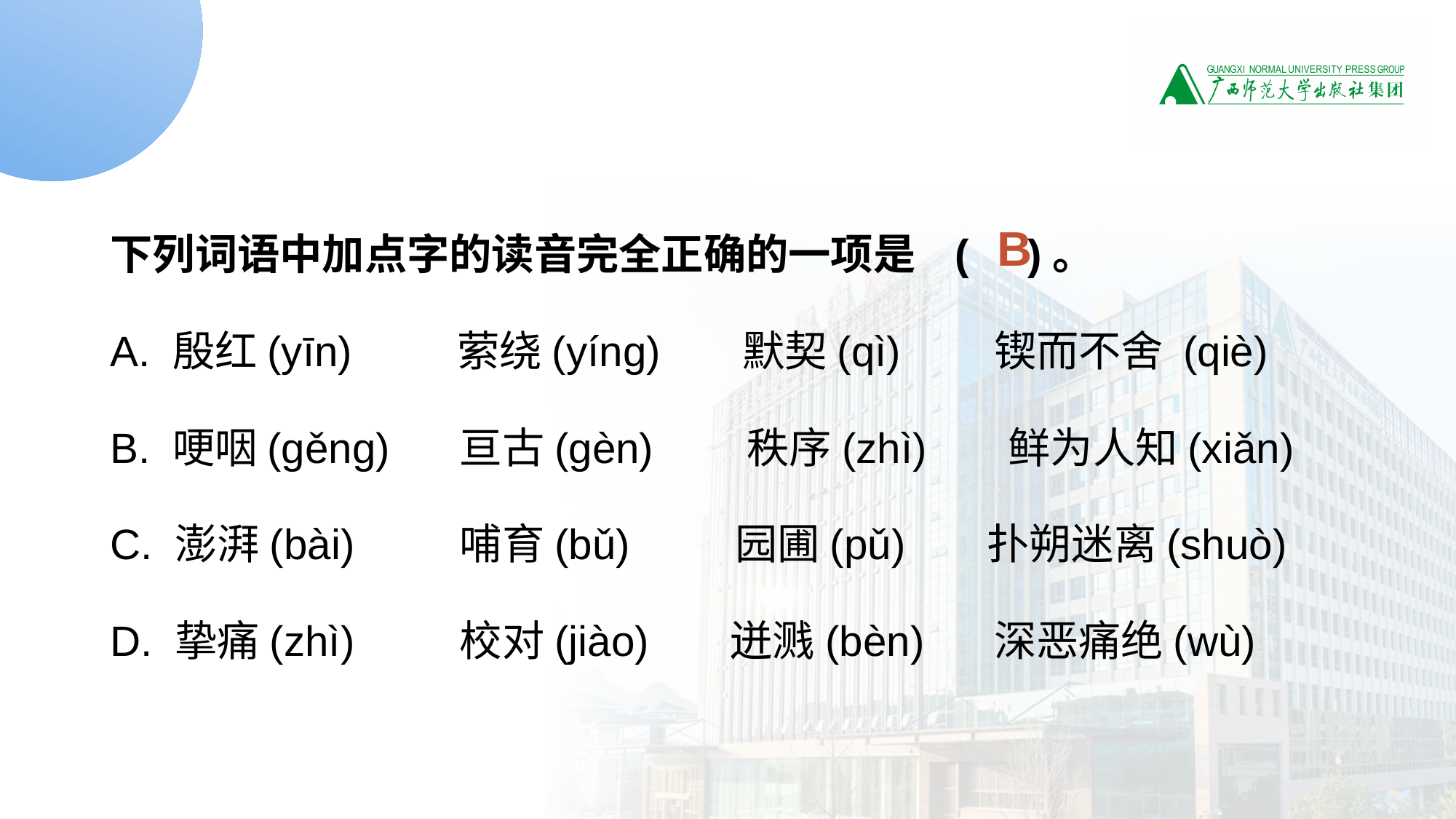

读音题3
下列词语中加点字的读音完全正确的一项是   (     )。
A. 殷红(yīn)        萦绕(yíng)      默契(qì)       锲而不舍 (qiè)
B. 哽咽(gěng)     亘古(gèn)       秩序(zhì)      鲜为人知(xiǎn)
C. 澎湃(bài)        哺育(bǔ)        园圃(pǔ)      扑朔迷离(shuò)
D. 挚痛(zhì)        校对(jiào)      迸溅(bèn)     深恶痛绝(wù)
B